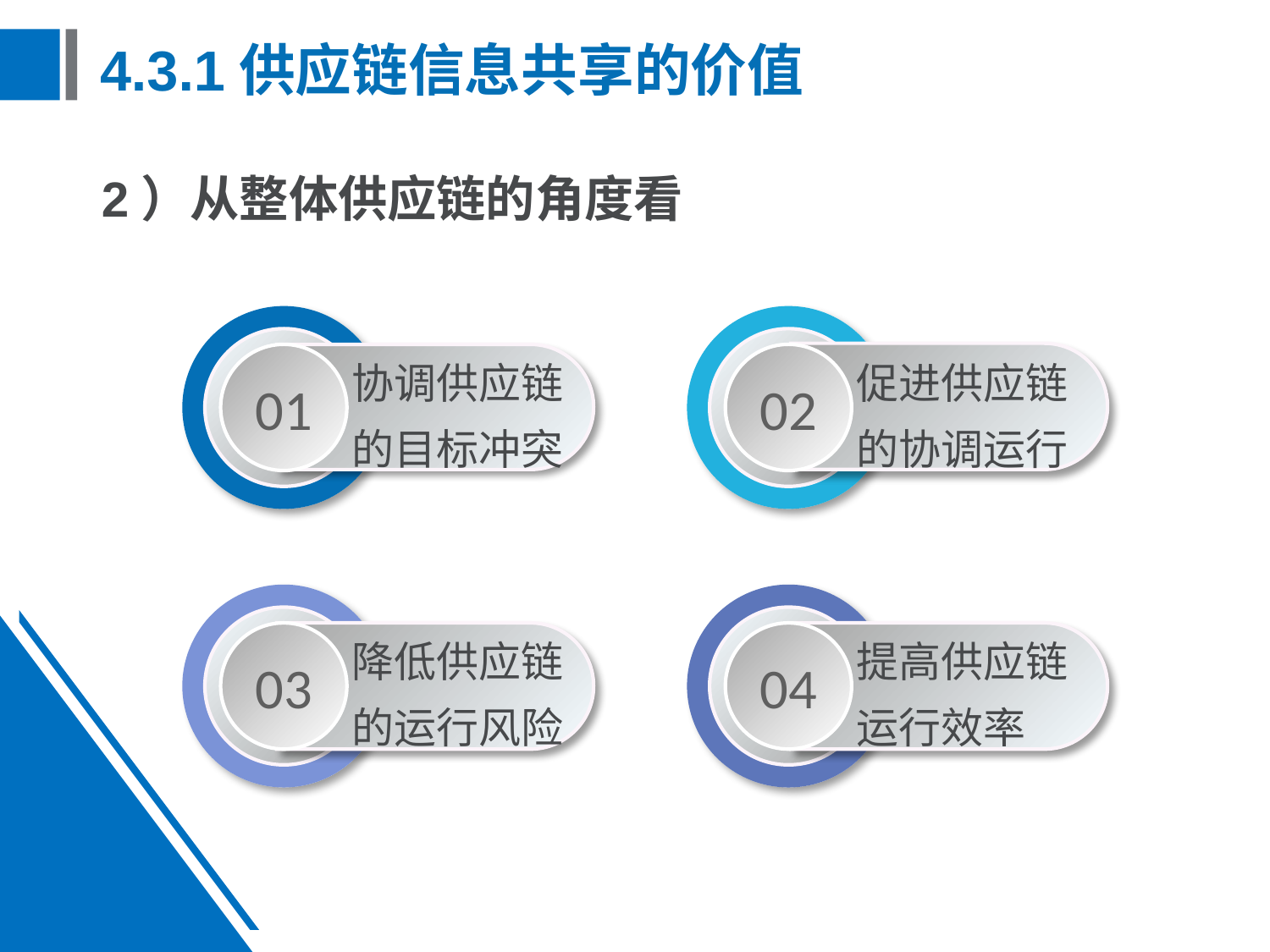

# 4.3.1供应链信息共享的价值
2）从整体供应链的角度看

01

02
协调供应链的目标冲突
促进供应链的协调运行

03

04

降低供应链的运行风险
提高供应链运行效率